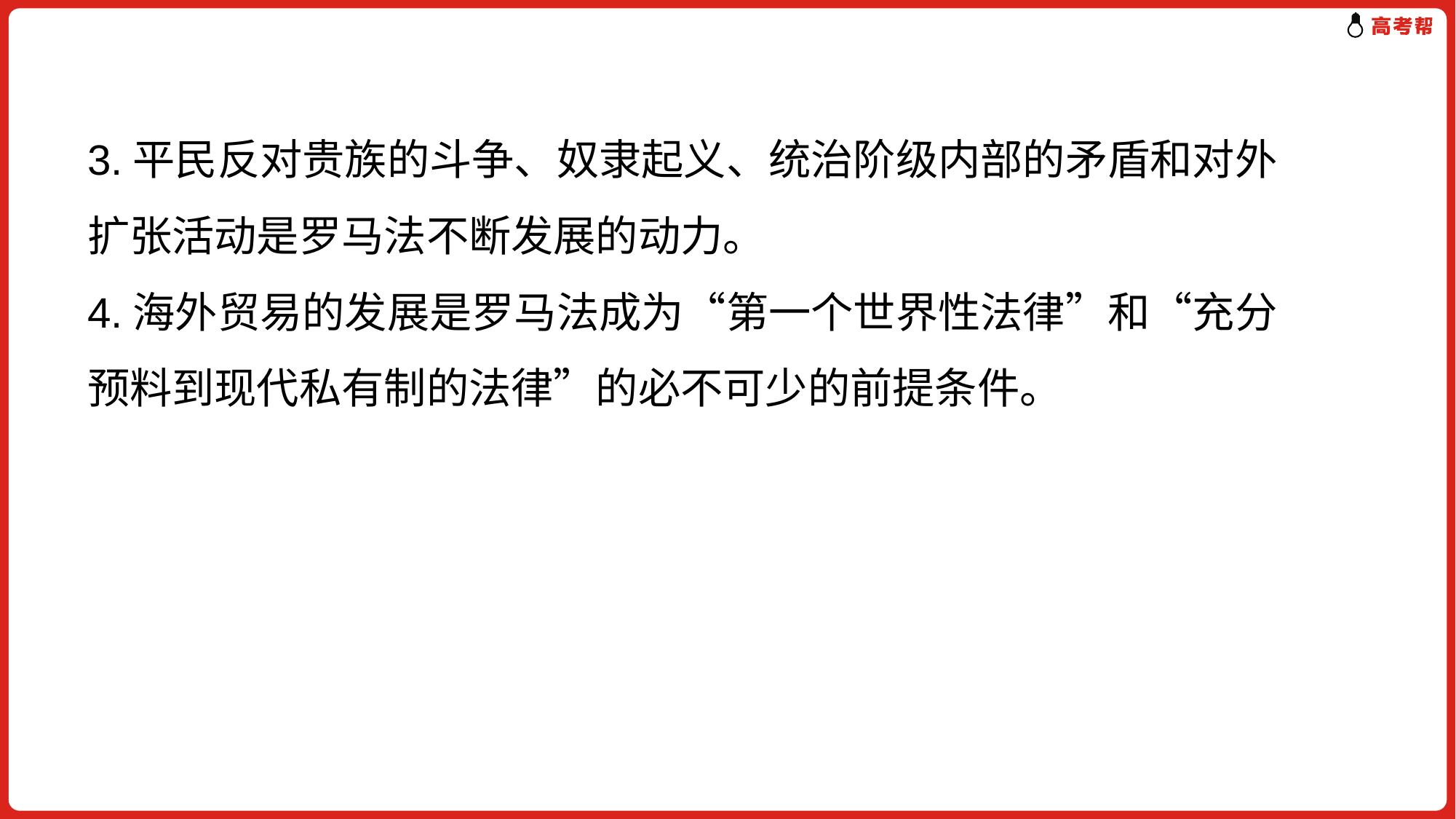

3.平民反对贵族的斗争、奴隶起义、统治阶级内部的矛盾和对外扩张活动是罗马法不断发展的动力。
4.海外贸易的发展是罗马法成为“第一个世界性法律”和“充分预料到现代私有制的法律”的必不可少的前提条件。